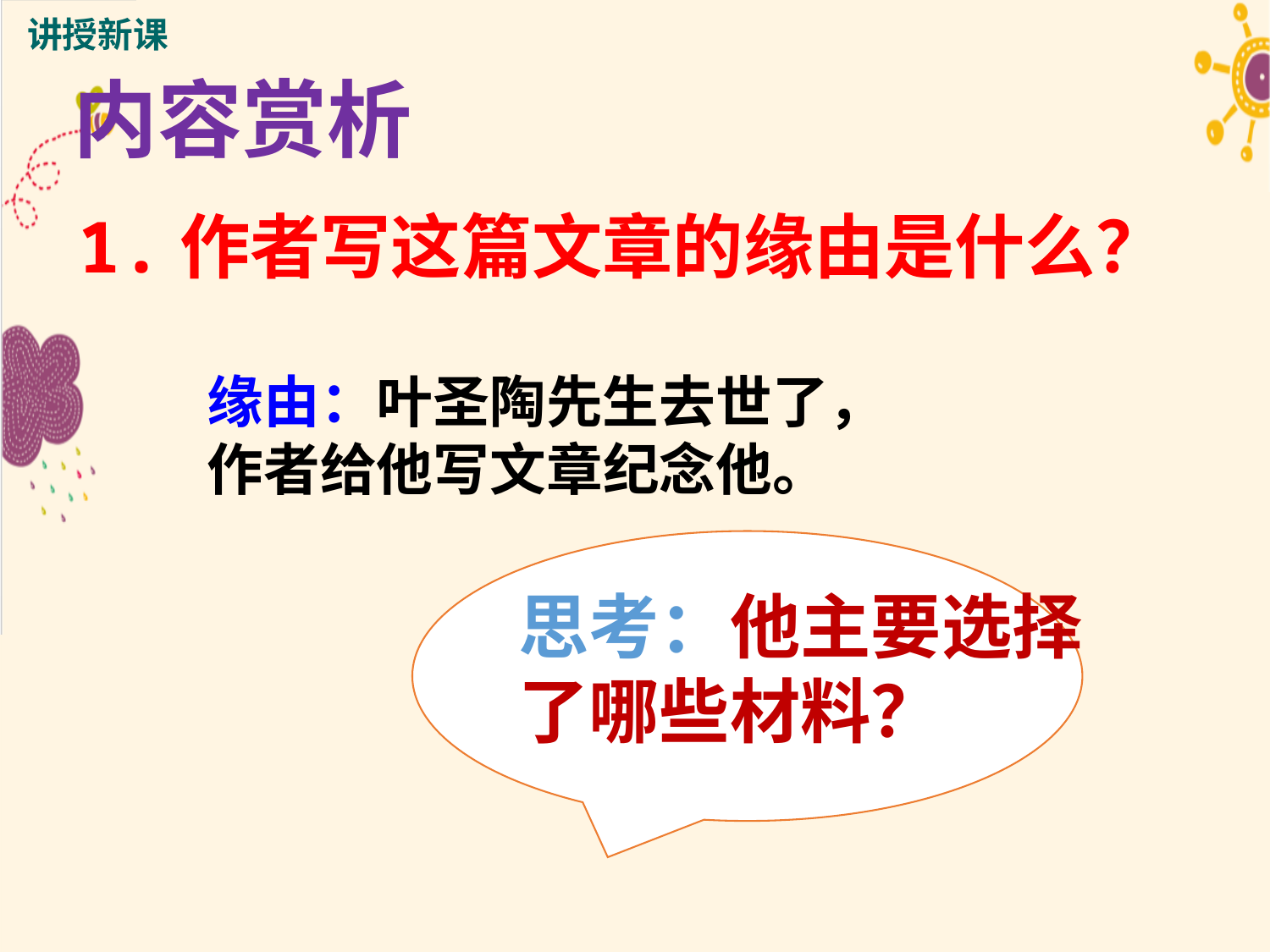

讲授新课
内容赏析
1.作者写这篇文章的缘由是什么？
缘由：叶圣陶先生去世了，作者给他写文章纪念他。

思考：他主要选择了哪些材料？